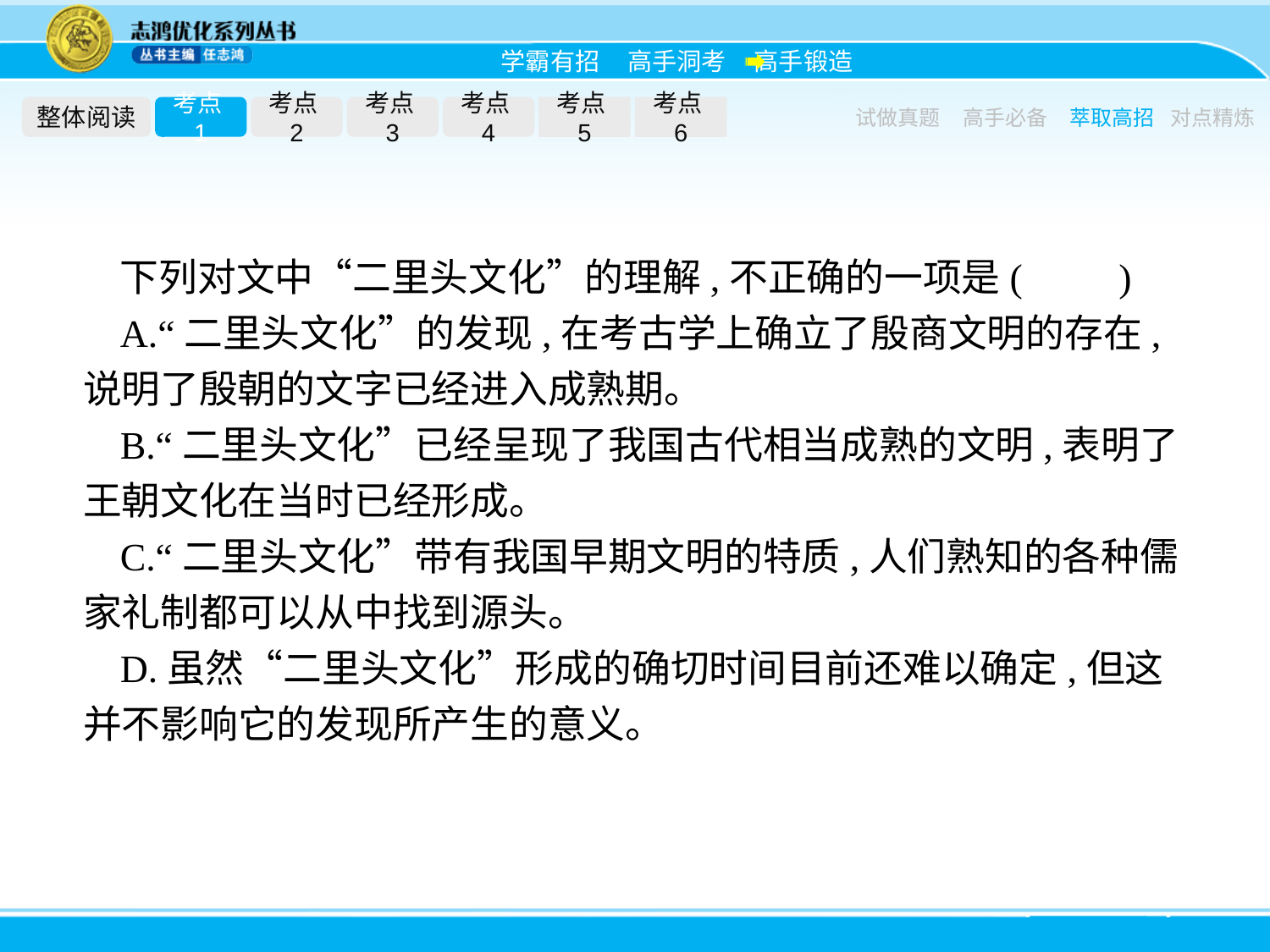

整体阅读
考点1
考点2
考点3
考点4
考点5
考点6
试做真题
高手必备
萃取高招
对点精炼
下列对文中“二里头文化”的理解,不正确的一项是(　　)
A.“二里头文化”的发现,在考古学上确立了殷商文明的存在,说明了殷朝的文字已经进入成熟期。
B.“二里头文化”已经呈现了我国古代相当成熟的文明,表明了王朝文化在当时已经形成。
C.“二里头文化”带有我国早期文明的特质,人们熟知的各种儒家礼制都可以从中找到源头。
D.虽然“二里头文化”形成的确切时间目前还难以确定,但这并不影响它的发现所产生的意义。